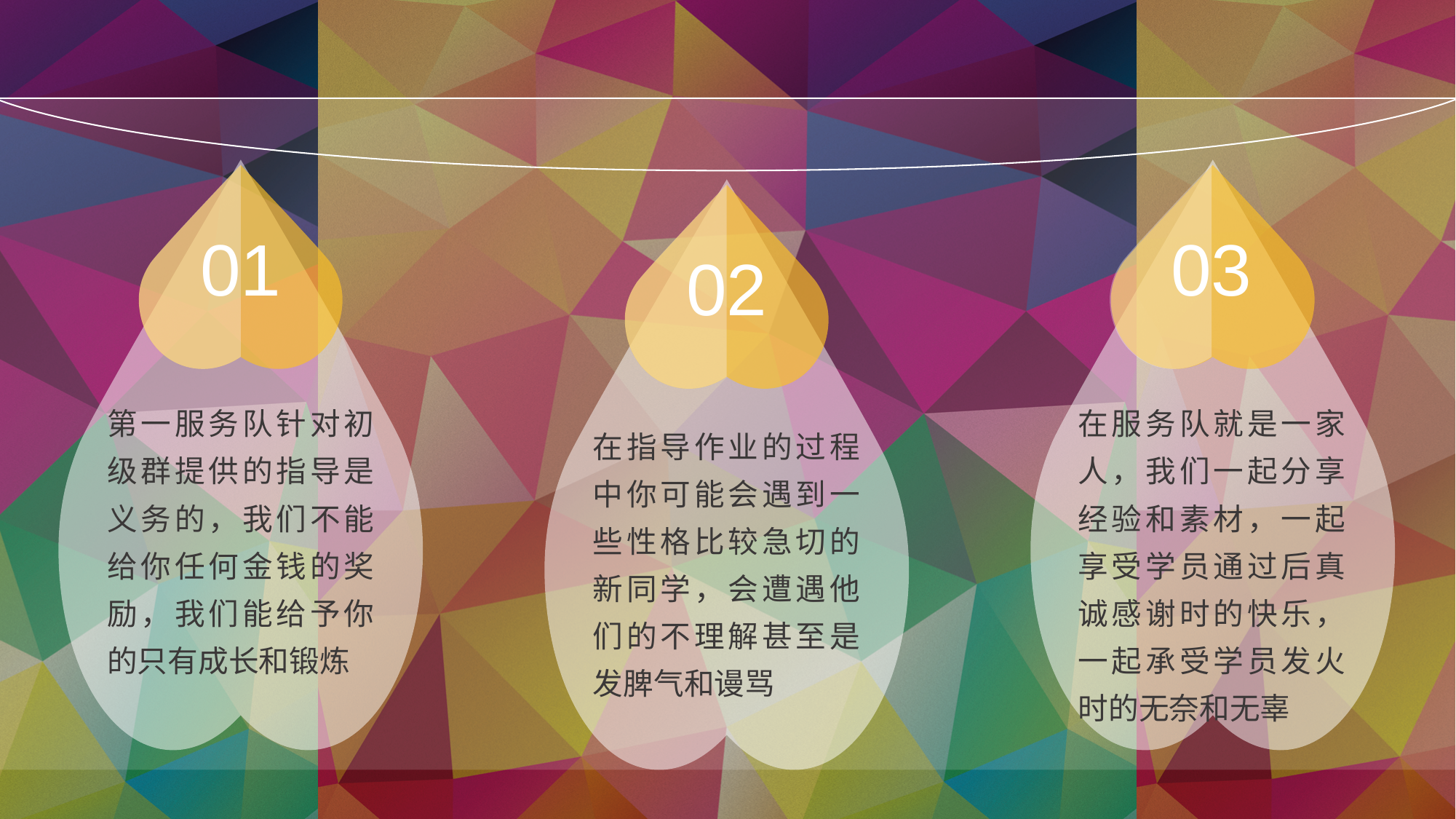

01
03
02
第一服务队针对初级群提供的指导是义务的，我们不能给你任何金钱的奖励，我们能给予你的只有成长和锻炼
在服务队就是一家人，我们一起分享经验和素材，一起享受学员通过后真诚感谢时的快乐，一起承受学员发火时的无奈和无辜

在指导作业的过程中你可能会遇到一些性格比较急切的新同学，会遭遇他们的不理解甚至是发脾气和谩骂